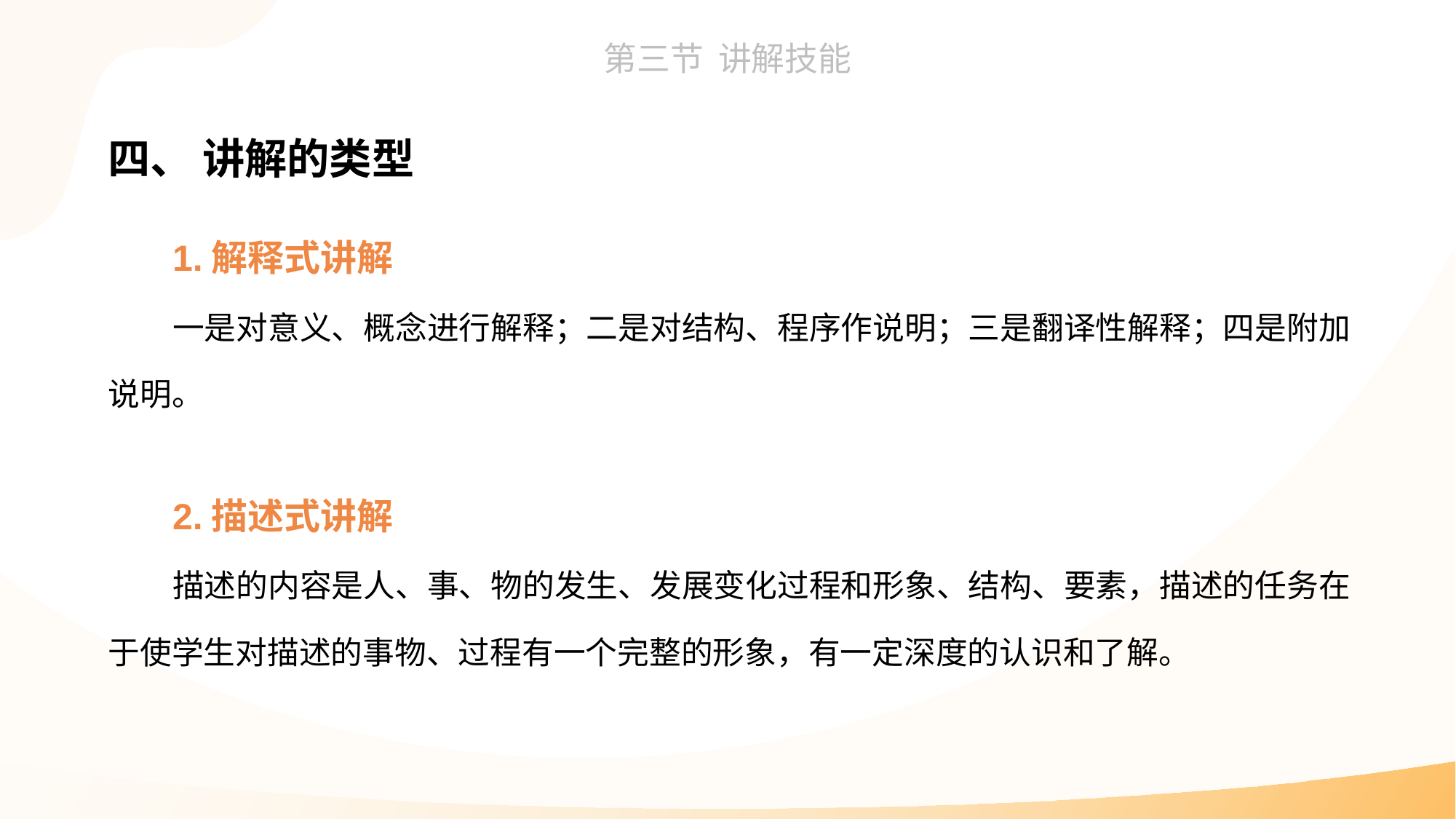

四、 讲解的类型
1.解释式讲解
一是对意义、概念进行解释；二是对结构、程序作说明；三是翻译性解释；四是附加说明。

2.描述式讲解
描述的内容是人、事、物的发生、发展变化过程和形象、结构、要素，描述的任务在于使学生对描述的事物、过程有一个完整的形象，有一定深度的认识和了解。